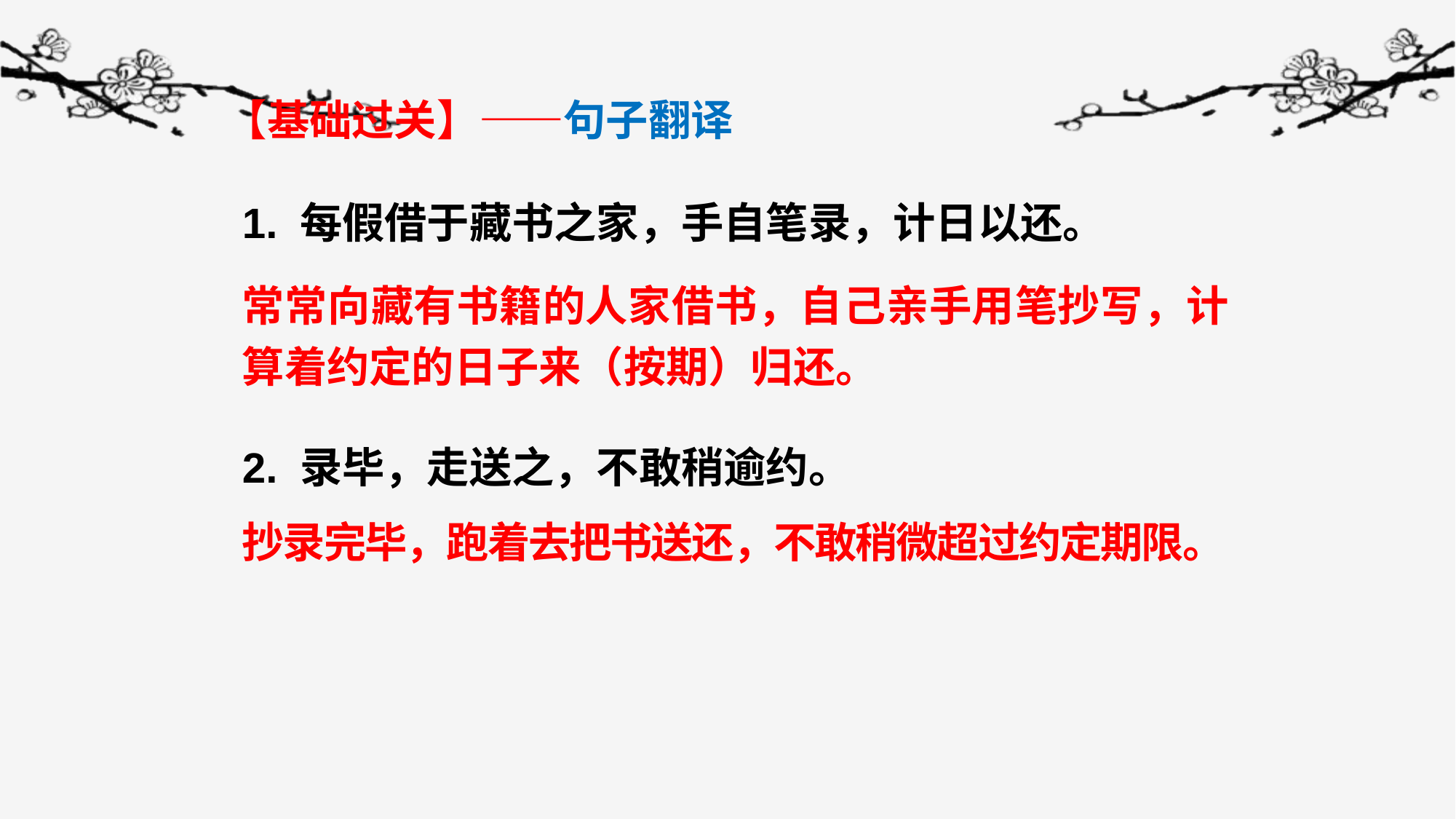

【基础过关】——句子翻译
1. 每假借于藏书之家，手自笔录，计日以还。

2. 录毕，走送之，不敢稍逾约。
常常向藏有书籍的人家借书，自己亲手用笔抄写，计算着约定的日子来（按期）归还。
抄录完毕，跑着去把书送还，不敢稍微超过约定期限。